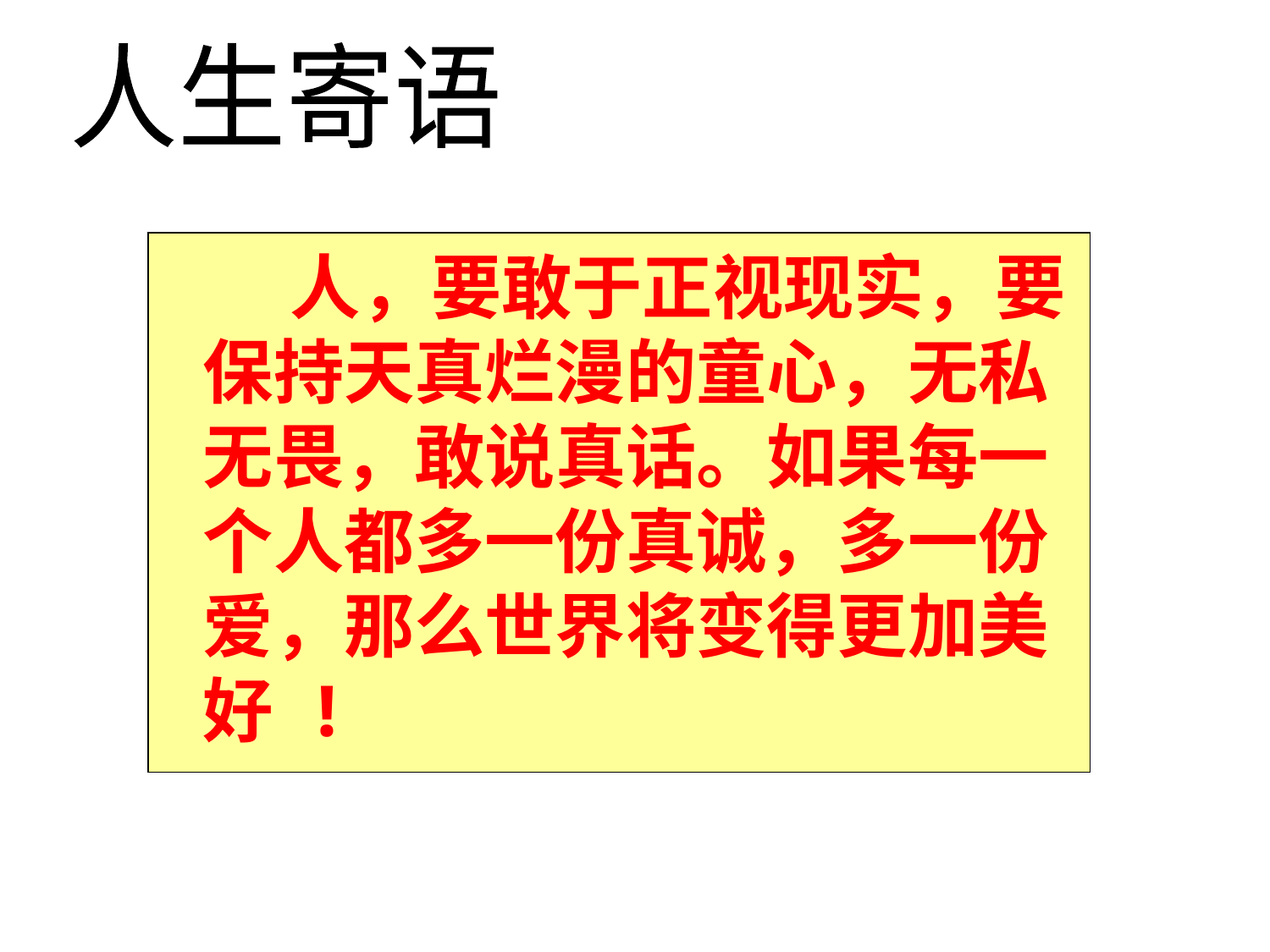

人生寄语

     人，要敢于正视现实，要保持天真烂漫的童心，无私无畏，敢说真话。如果每一个人都多一份真诚，多一份爱，那么世界将变得更加美好 !